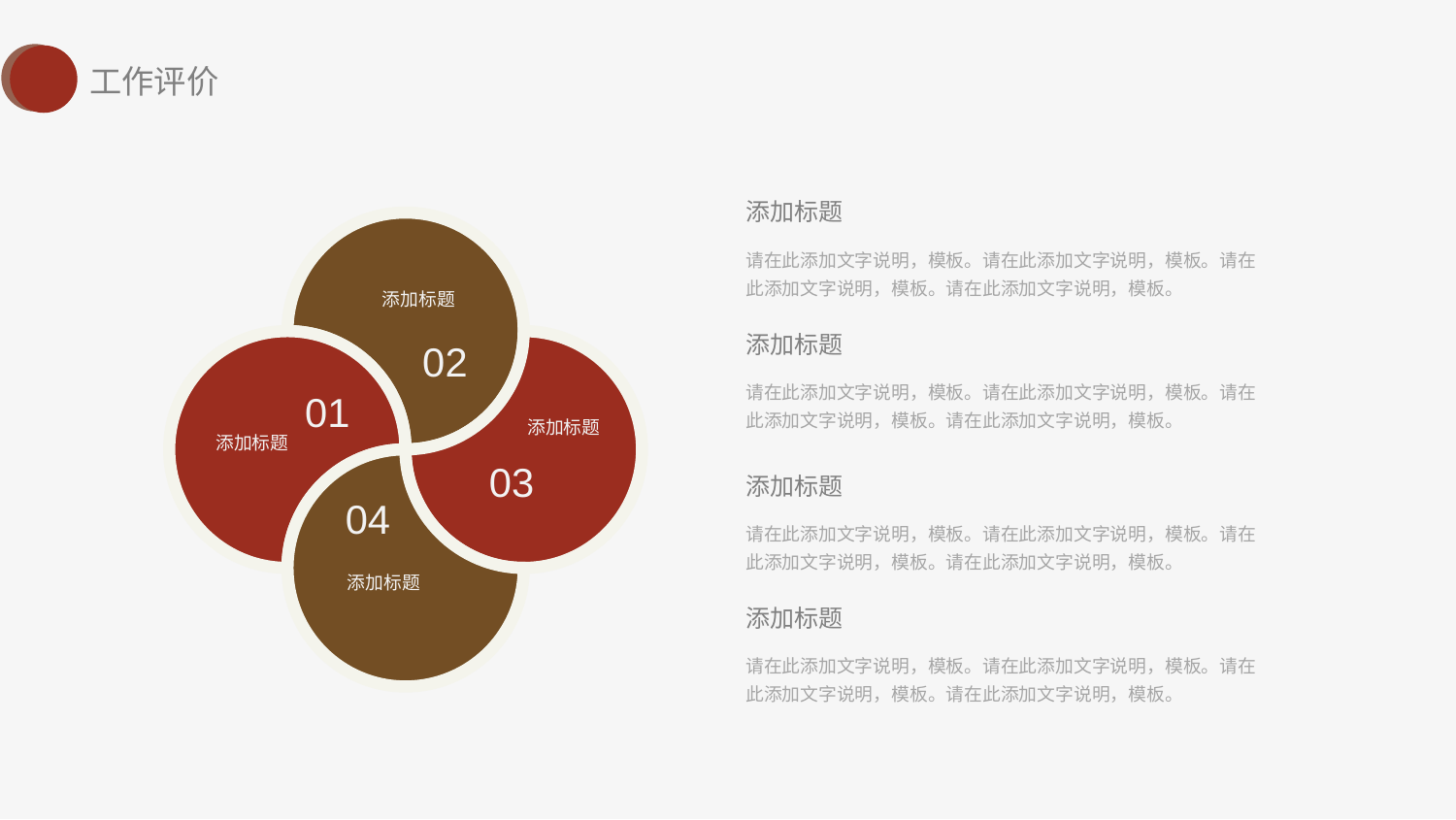

添加标题

请在此添加文字说明，模板。请在此添加文字说明，模板。请在此添加文字说明，模板。请在此添加文字说明，模板。

添加标题
添加标题
02

请在此添加文字说明，模板。请在此添加文字说明，模板。请在此添加文字说明，模板。请在此添加文字说明，模板。

01
添加标题
添加标题

03
添加标题
04
请在此添加文字说明，模板。请在此添加文字说明，模板。请在此添加文字说明，模板。请在此添加文字说明，模板。

添加标题
添加标题
请在此添加文字说明，模板。请在此添加文字说明，模板。请在此添加文字说明，模板。请在此添加文字说明，模板。